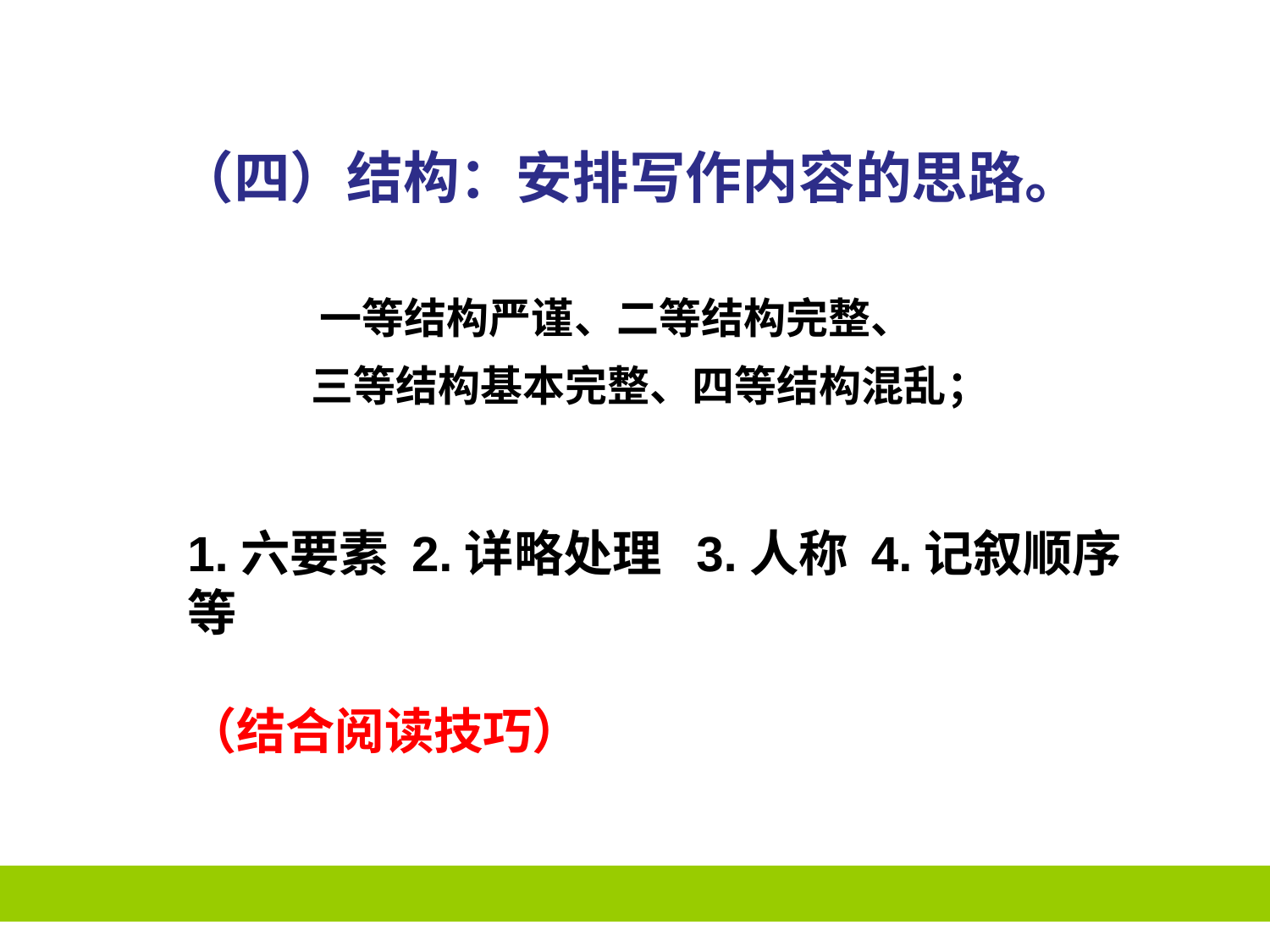

（四）结构：安排写作内容的思路。

          一等结构严谨、二等结构完整、
             三等结构基本完整、四等结构混乱；

1.六要素 2.详略处理  3.人称 4.记叙顺序 等

（结合阅读技巧）